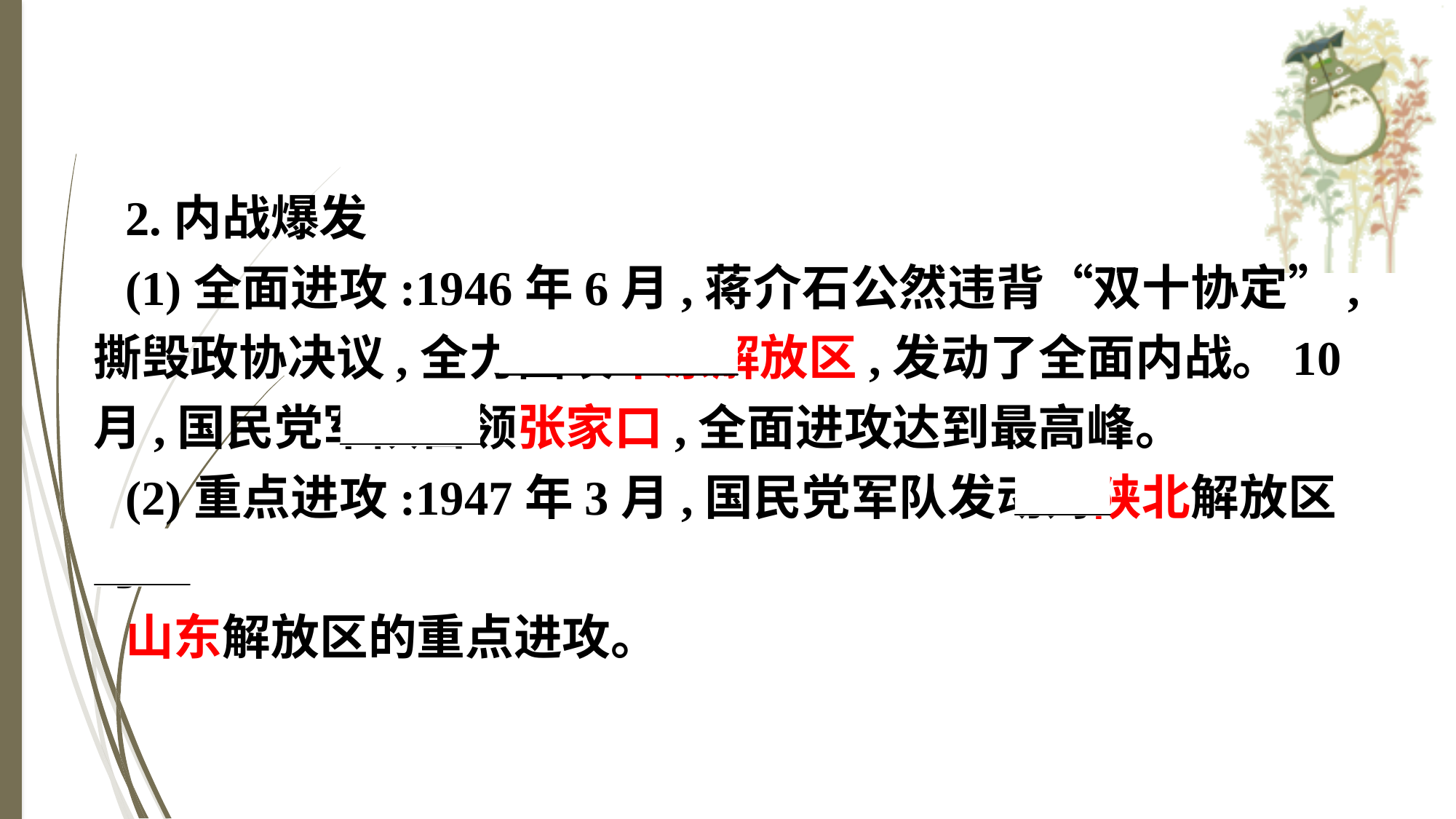

2.内战爆发
(1)全面进攻:1946年6月,蒋介石公然违背“双十协定”,撕毁政协决议,全力围攻中原解放区,发动了全面内战。10月,国民党军队占领张家口,全面进攻达到最高峰。
(2)重点进攻:1947年3月,国民党军队发动对陕北解放区与
山东解放区的重点进攻。